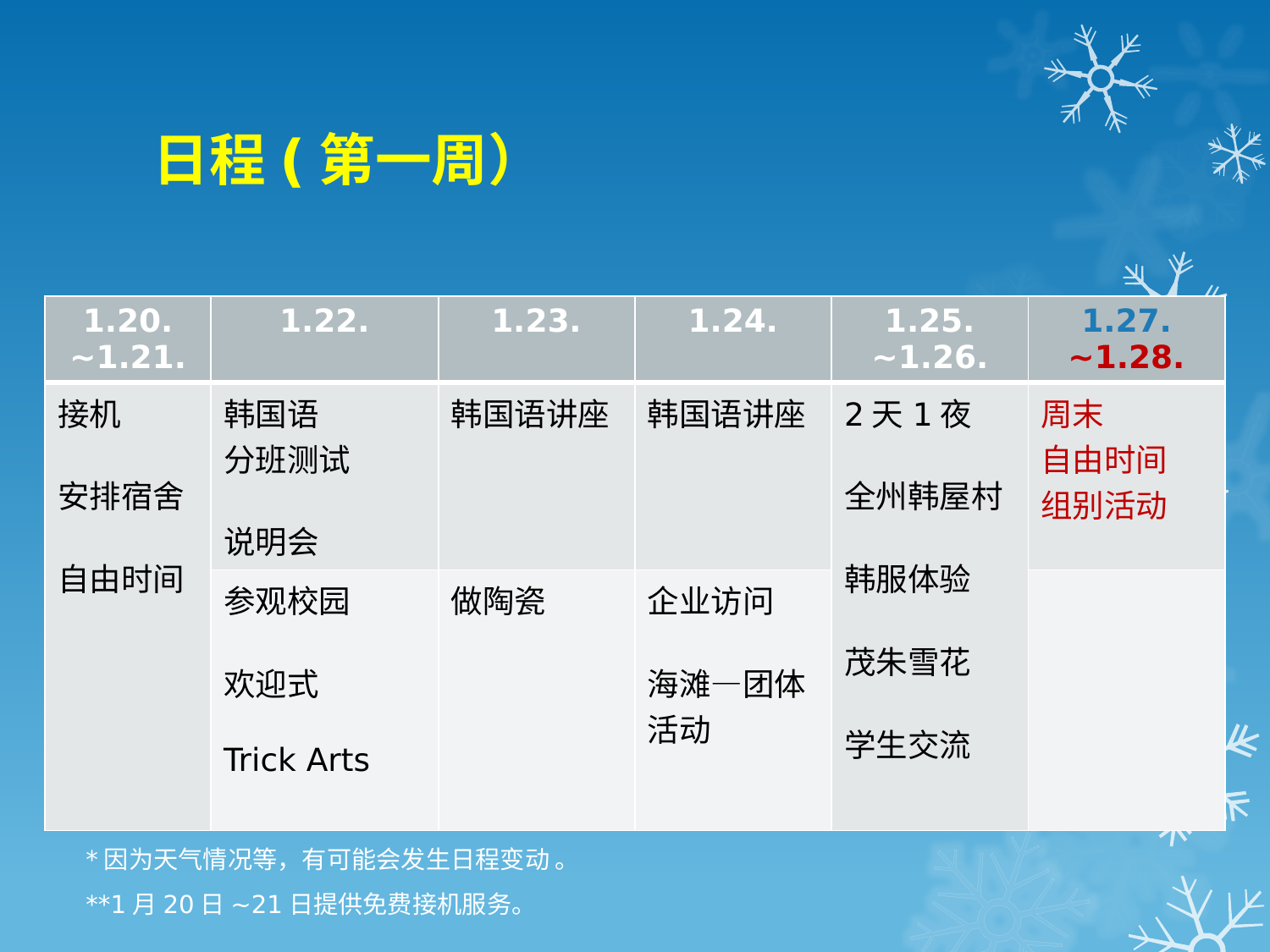

# 日程(第一周）
| 1.20. ~1.21. | 1.22. | 1.23. | 1.24. | 1.25. ~1.26. | 1.27. ~1.28. |
| --- | --- | --- | --- | --- | --- |
| 接机 安排宿舍 自由时间 | 韩国语 分班测试 说明会 | 韩国语讲座 | 韩国语讲座 | 2天1夜 全州韩屋村 韩服体验 茂朱雪花 学生交流 | 周末 自由时间 组别活动 |
|  | 参观校园 欢迎式 Trick Arts | 做陶瓷 | 企业访问 海滩—团体活动 |  |  |
*因为天气情况等，有可能会发生日程变动 。
**1月20日~21日提供免费接机服务。